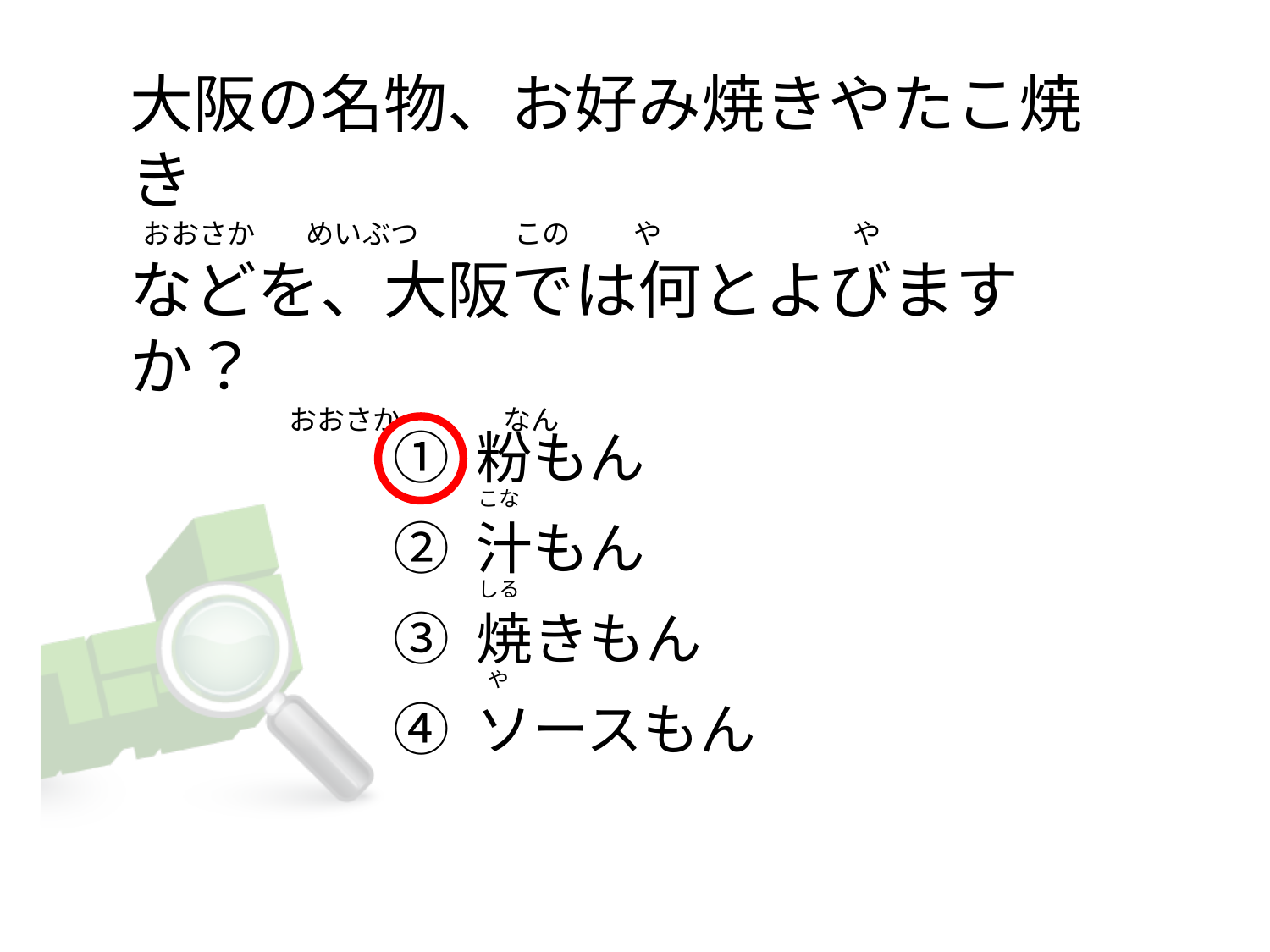

# 大阪の名物、お好み焼きやたこ焼き  おおさか        めいぶつ               この          や                              や などを、大阪では何とよびますか？                          おおさか                なん
① 粉もん
② 汁もん
③ 焼きもん
④ ソースもん

こな
しる
 や